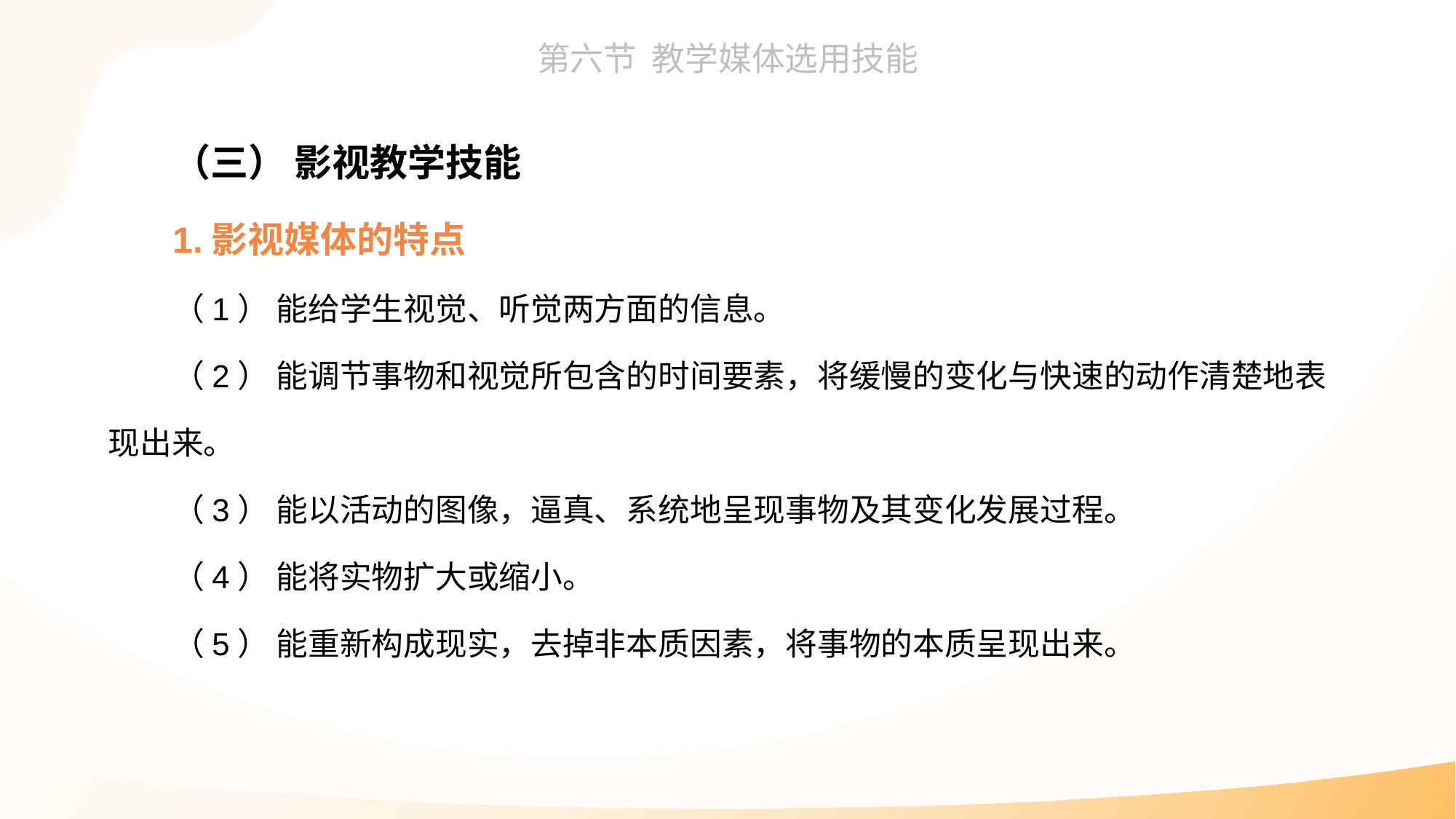

（三） 影视教学技能
1.影视媒体的特点
（1） 能给学生视觉、听觉两方面的信息。
（2） 能调节事物和视觉所包含的时间要素，将缓慢的变化与快速的动作清楚地表现出来。
（3） 能以活动的图像，逼真、系统地呈现事物及其变化发展过程。
（4） 能将实物扩大或缩小。
（5） 能重新构成现实，去掉非本质因素，将事物的本质呈现出来。